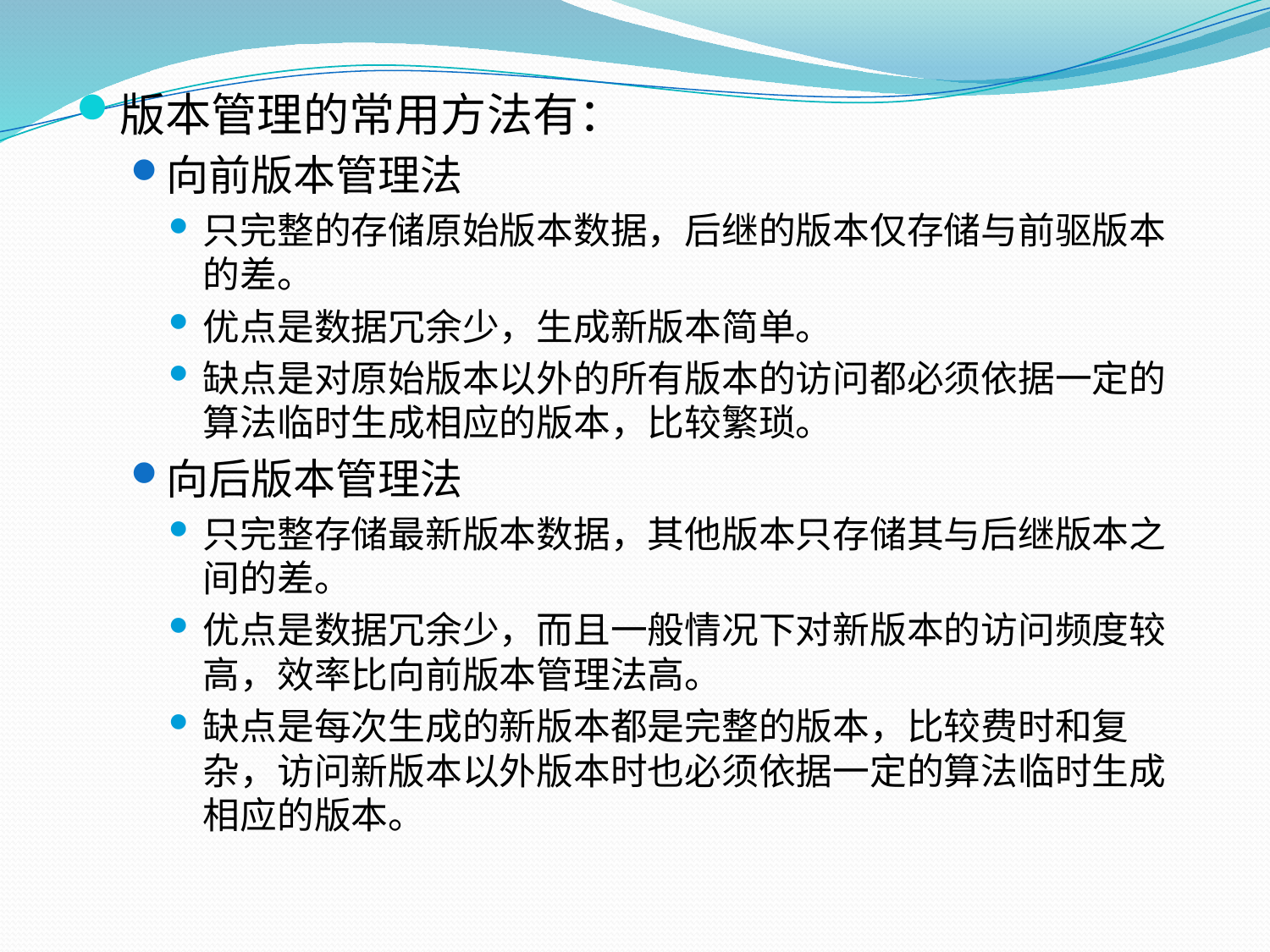

版本管理的常用方法有：
向前版本管理法
只完整的存储原始版本数据，后继的版本仅存储与前驱版本的差。
优点是数据冗余少，生成新版本简单。
缺点是对原始版本以外的所有版本的访问都必须依据一定的算法临时生成相应的版本，比较繁琐。
向后版本管理法
只完整存储最新版本数据，其他版本只存储其与后继版本之间的差。
优点是数据冗余少，而且一般情况下对新版本的访问频度较高，效率比向前版本管理法高。
缺点是每次生成的新版本都是完整的版本，比较费时和复杂，访问新版本以外版本时也必须依据一定的算法临时生成相应的版本。